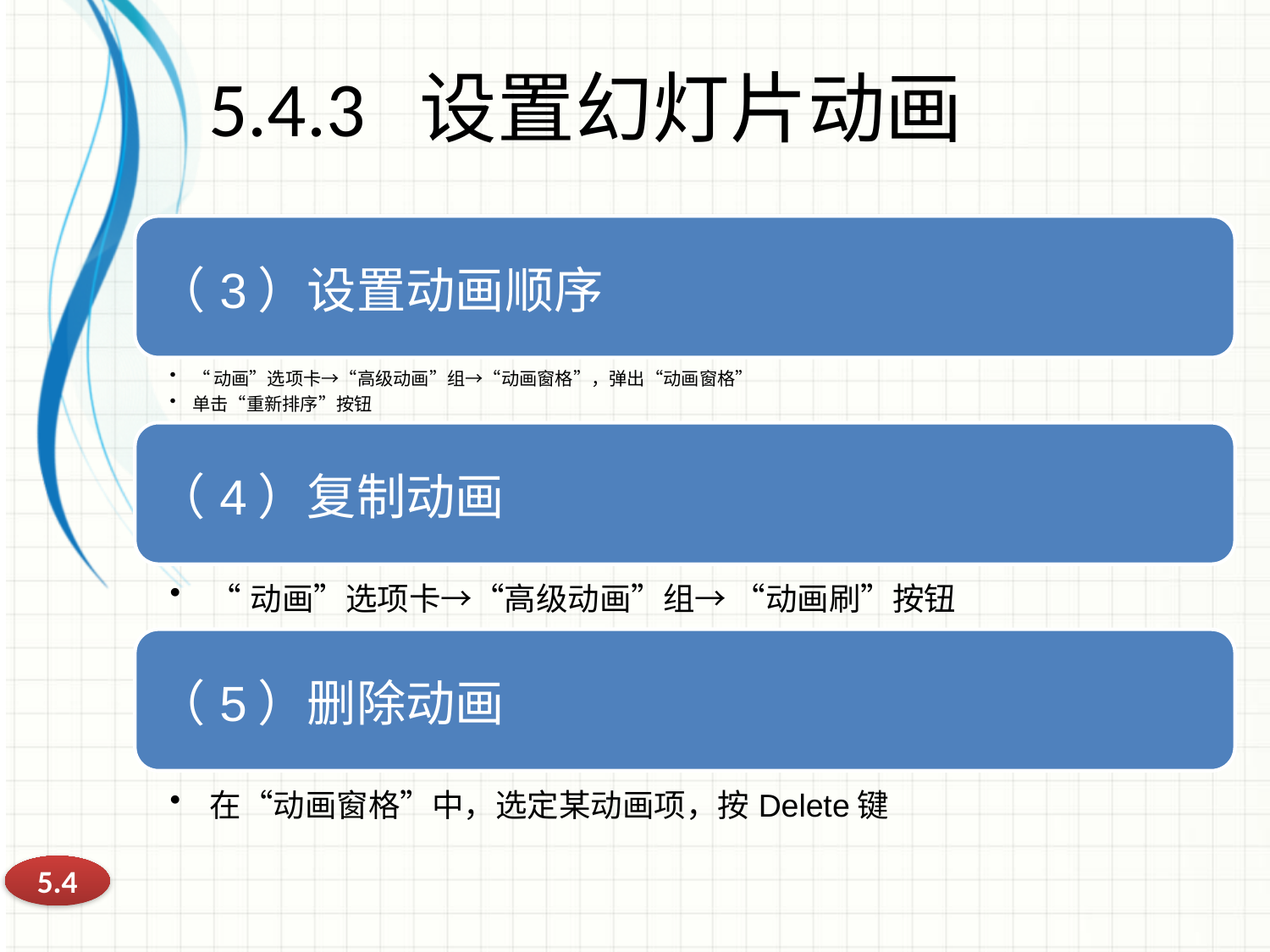

# 5.4.3  设置幻灯片动画
（3）设置动画顺序
“动画”选项卡→“高级动画”组→“动画窗格”，弹出“动画窗格”
单击“重新排序”按钮
（4）复制动画
“动画”选项卡→“高级动画”组→ “动画刷”按钮
（5）删除动画
在“动画窗格”中，选定某动画项，按Delete键